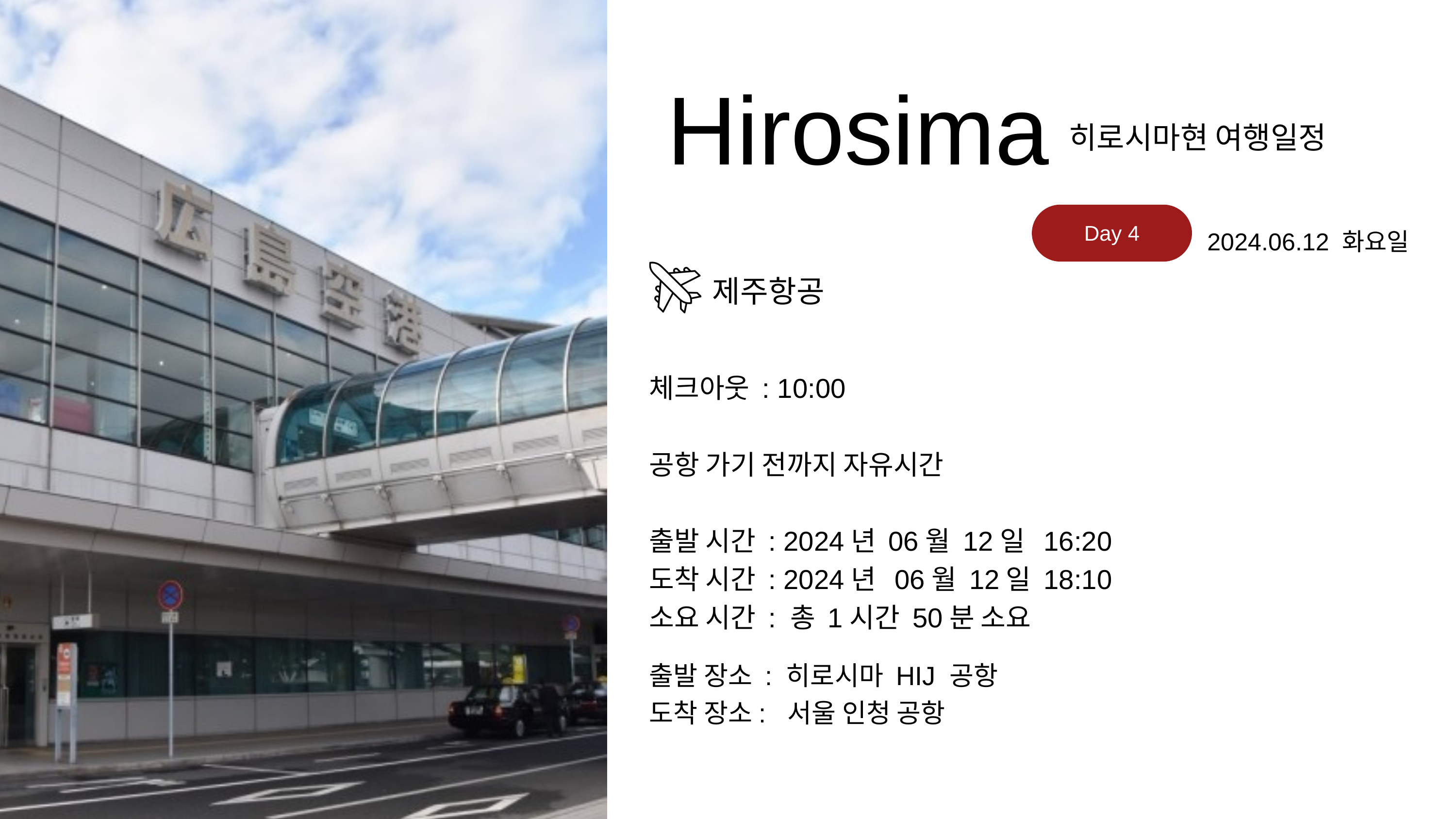

Hirosima
히로시마현 여행일정

Day 4
2024.06.12 화요일

제주항공
체크아웃 : 10:00

공항 가기 전까지 자유시간

출발 시간 : 2024년 06월 12일  16:20
도착 시간 : 2024년  06월 12일 18:10
소요 시간 : 총 1시간 50분 소요
출발 장소 : 히로시마 HIJ 공항
도착 장소:  서울 인청 공항